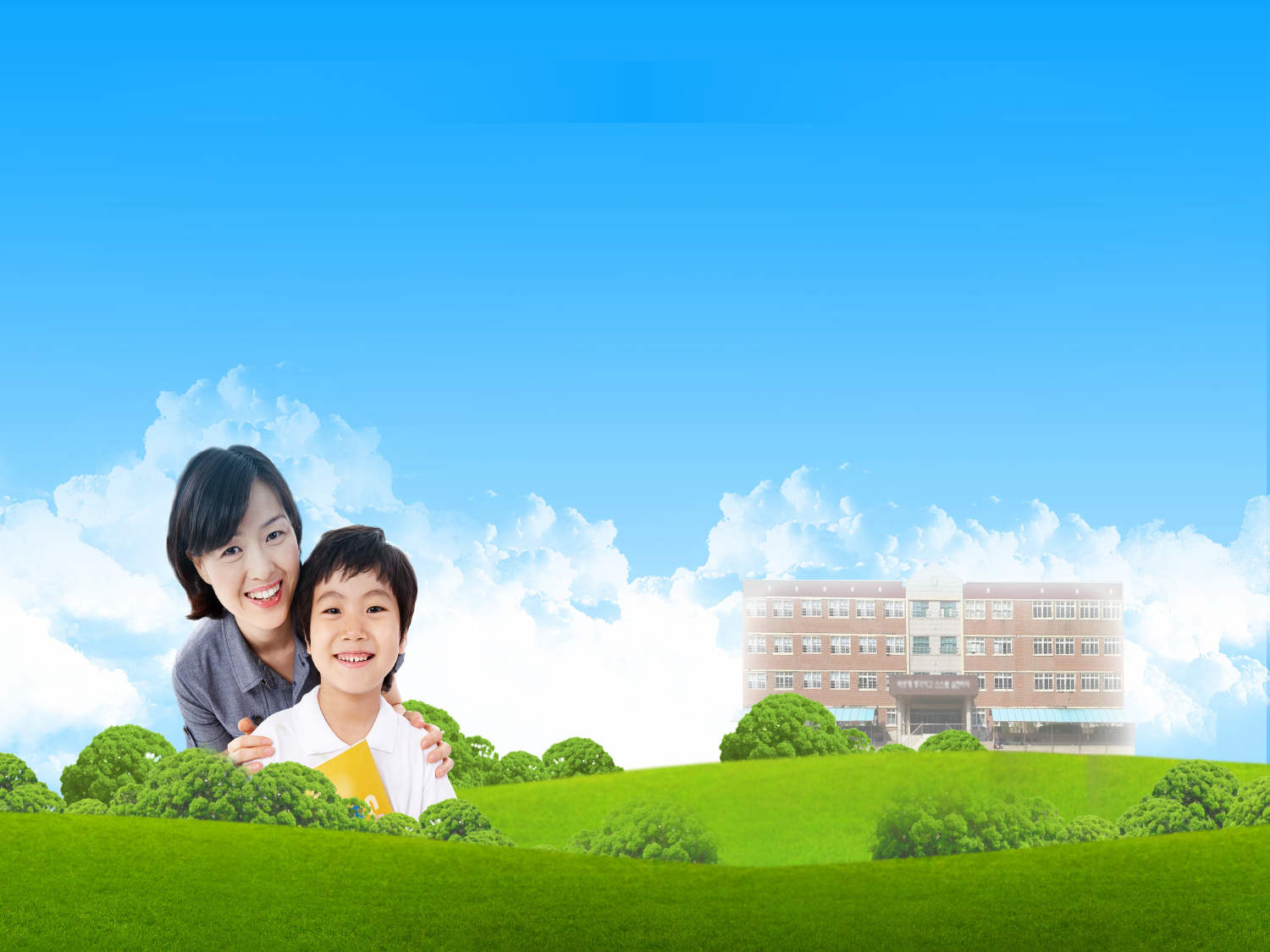

2015 교원능력개발평가
“ 학생들이 만드는 교육문화 교원능력개발평가 ”
학생들의 이야기에
귀 기울입니다